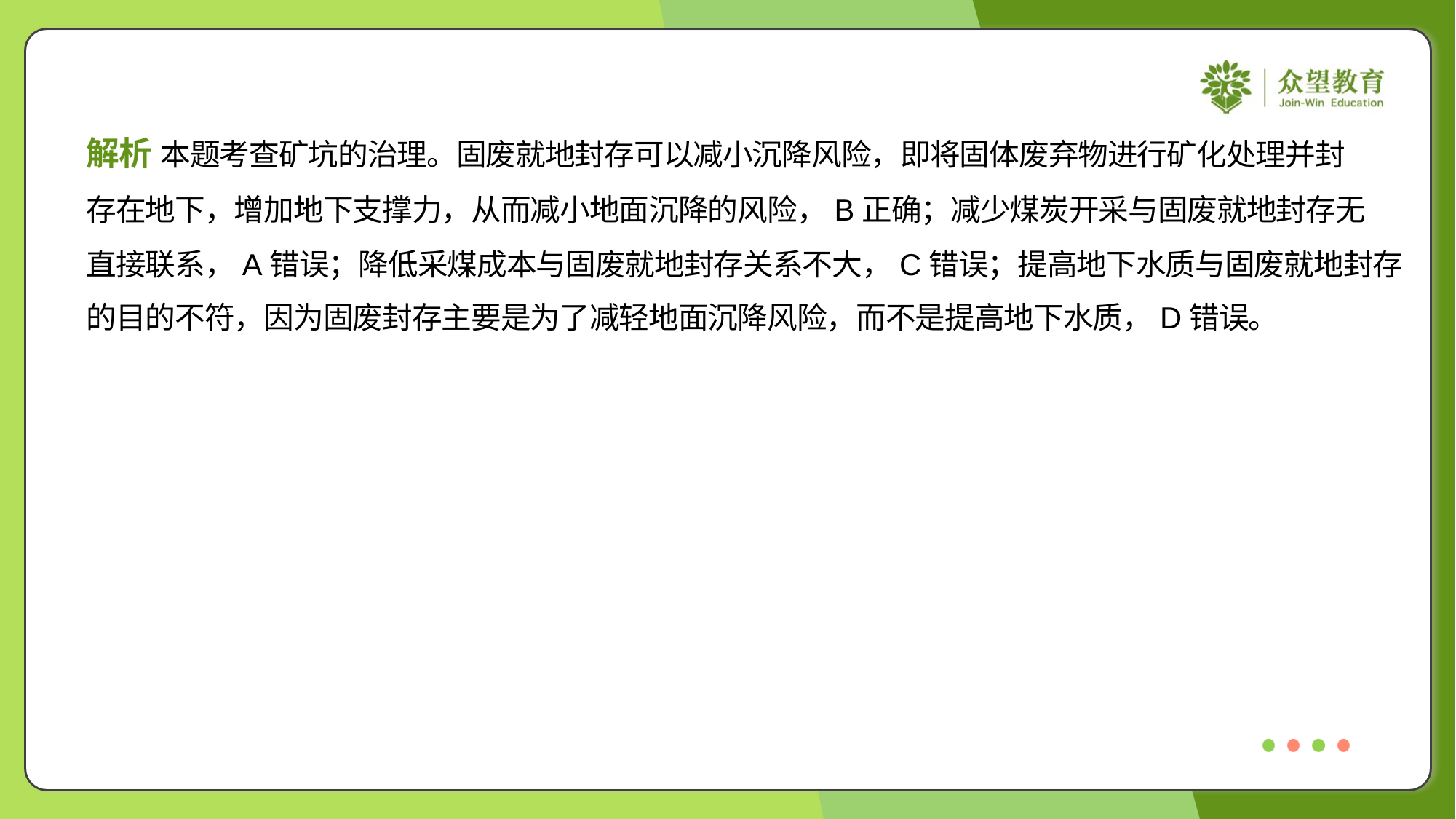

解析 本题考查矿坑的治理。固废就地封存可以减小沉降风险，即将固体废弃物进行矿化处理并封
存在地下，增加地下支撑力，从而减小地面沉降的风险，B正确；减少煤炭开采与固废就地封存无
直接联系，A错误；降低采煤成本与固废就地封存关系不大，C错误；提高地下水质与固废就地封存
的目的不符，因为固废封存主要是为了减轻地面沉降风险，而不是提高地下水质，D错误。